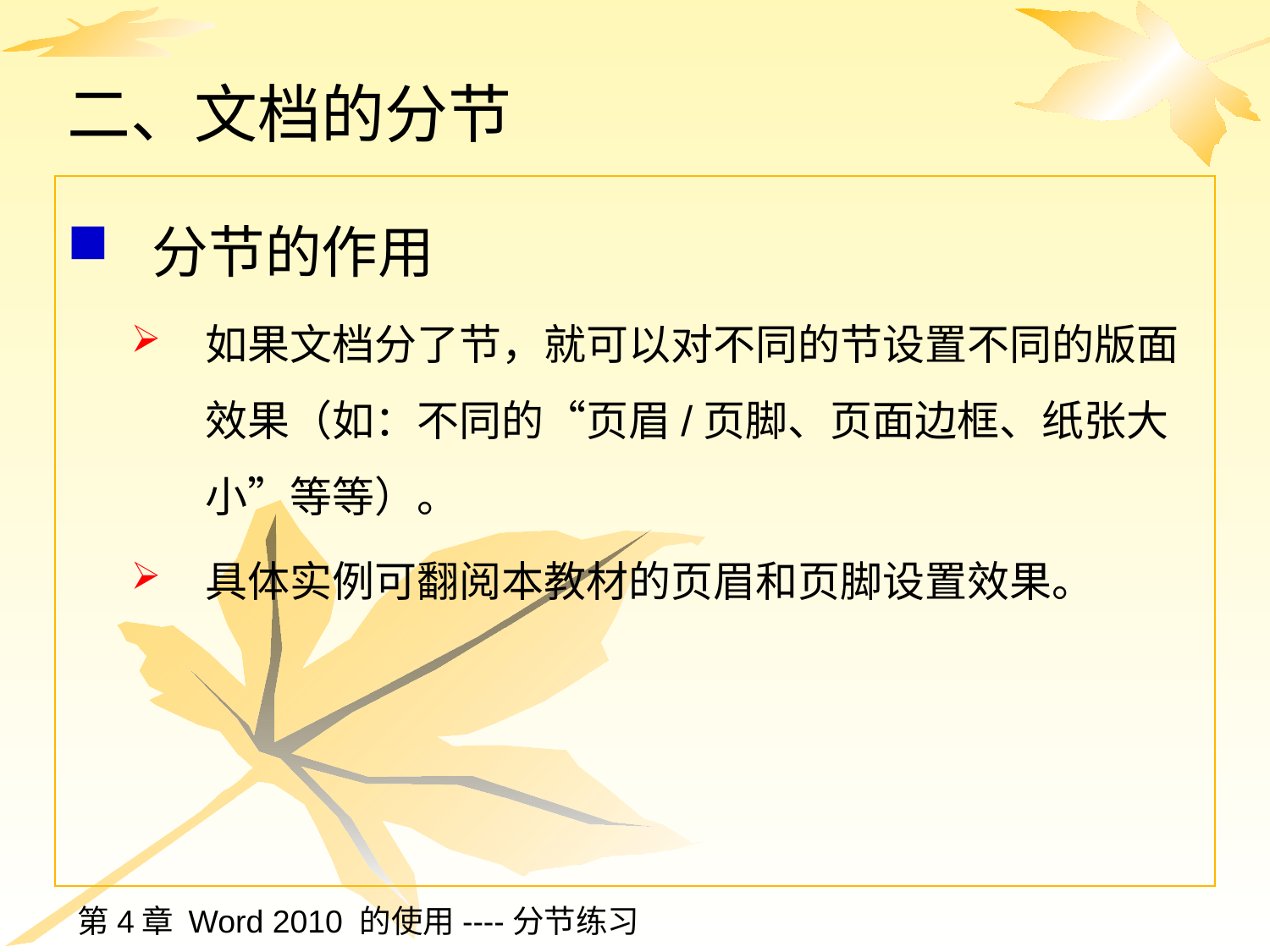

# 二、文档的分节
分节的作用
如果文档分了节，就可以对不同的节设置不同的版面效果（如：不同的“页眉/页脚、页面边框、纸张大小”等等）。
具体实例可翻阅本教材的页眉和页脚设置效果。